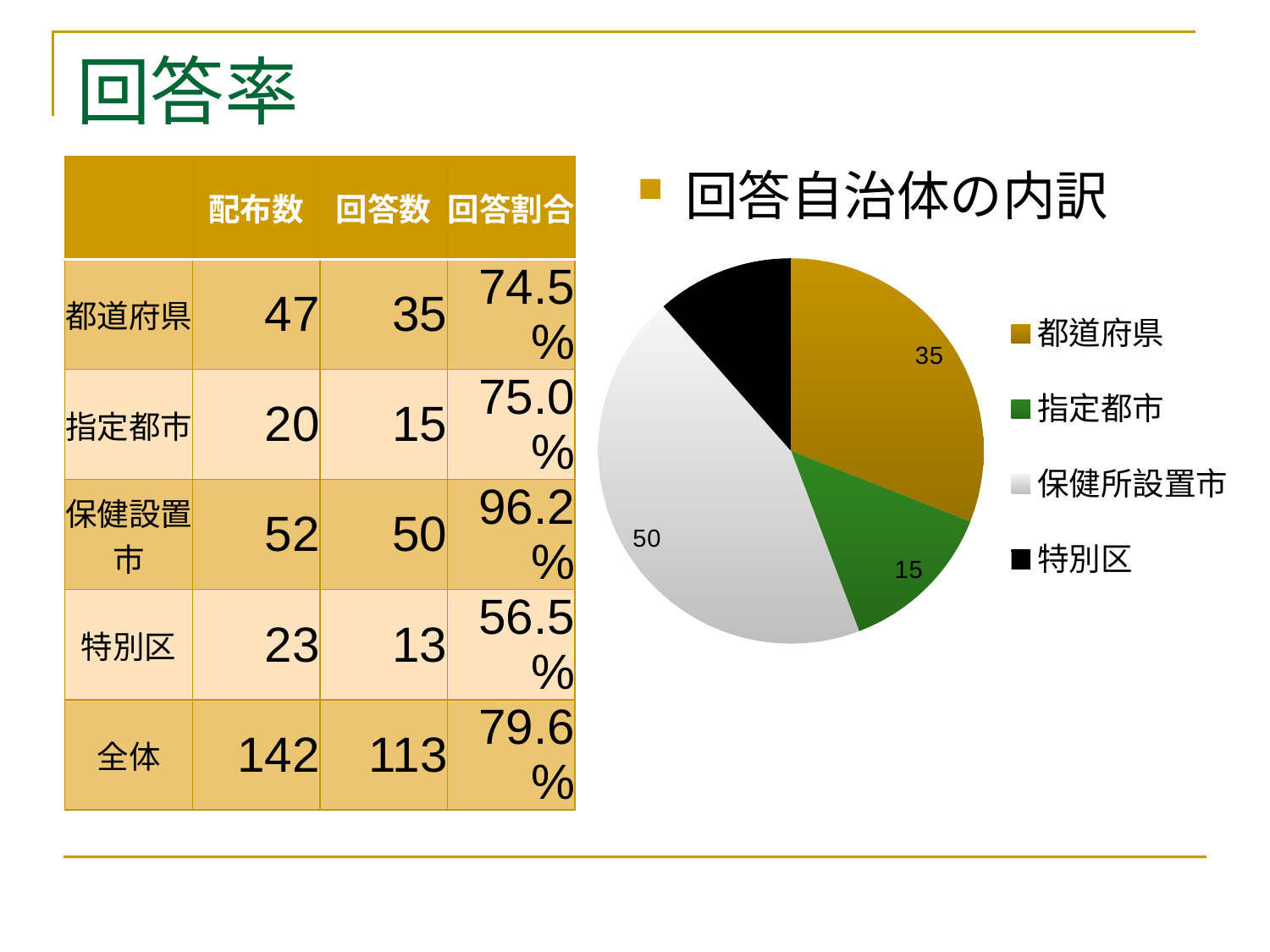

# 回答率

### Chart

| Category |  |
|---|---|
| 都道府県 | 35.0 |
| 指定都市 | 15.0 |
| 保健所設置市 | 50.0 |
| 特別区 | 13.0 |
|  | 配布数 | 回答数 | 回答割合 |
| --- | --- | --- | --- |
| 都道府県 | 47 | 35 | 74.5% |
| 指定都市 | 20 | 15 | 75.0% |
| 保健設置市 | 52 | 50 | 96.2% |
| 特別区 | 23 | 13 | 56.5% |
| 全体 | 142 | 113 | 79.6% |
回答自治体の内訳